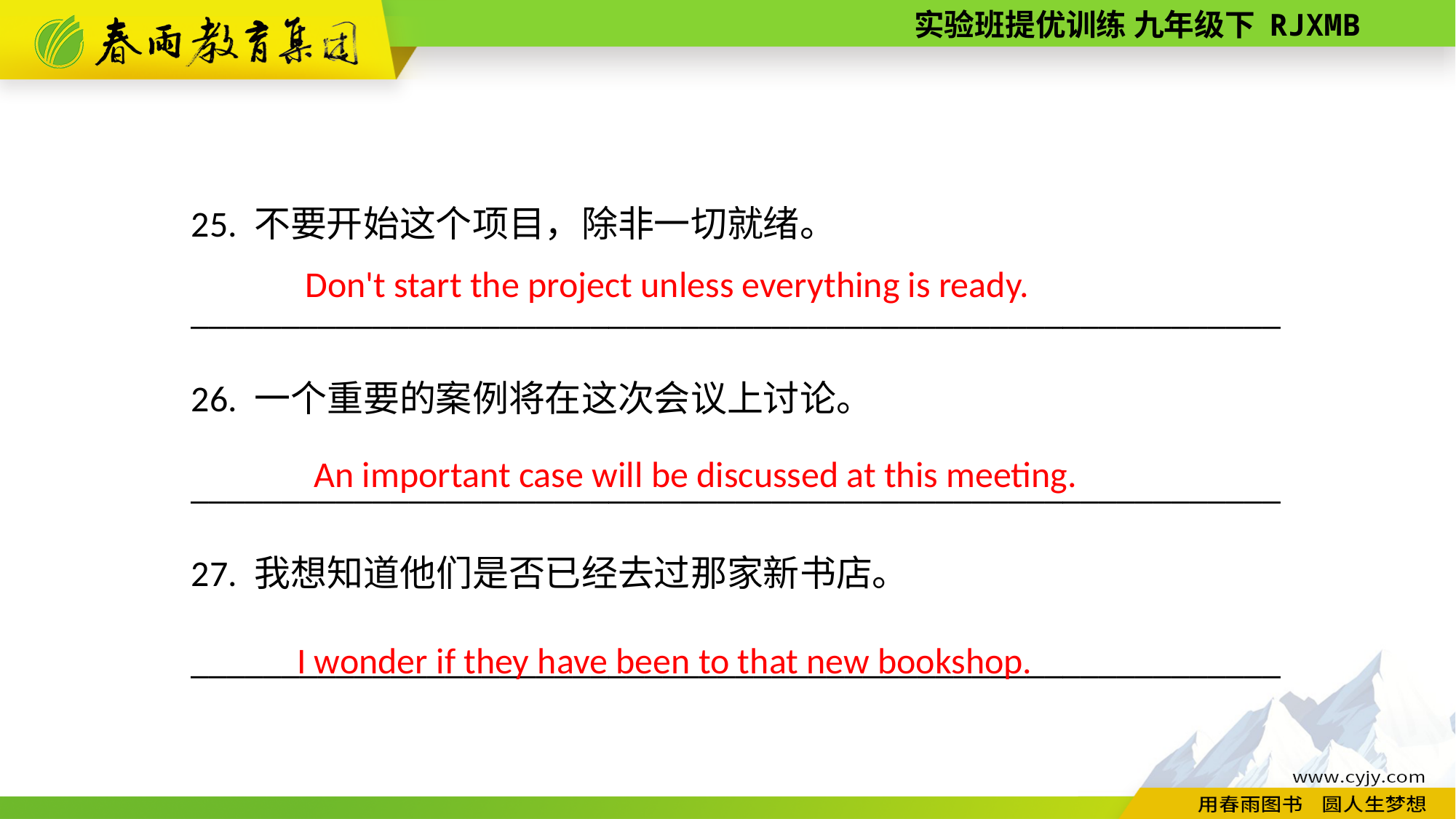

25. 不要开始这个项目，除非一切就绪。
____________________________________________________________
26. 一个重要的案例将在这次会议上讨论。
____________________________________________________________
27. 我想知道他们是否已经去过那家新书店。
____________________________________________________________
Don't start the project unless everything is ready.
An important case will be discussed at this meeting.
I wonder if they have been to that new bookshop.